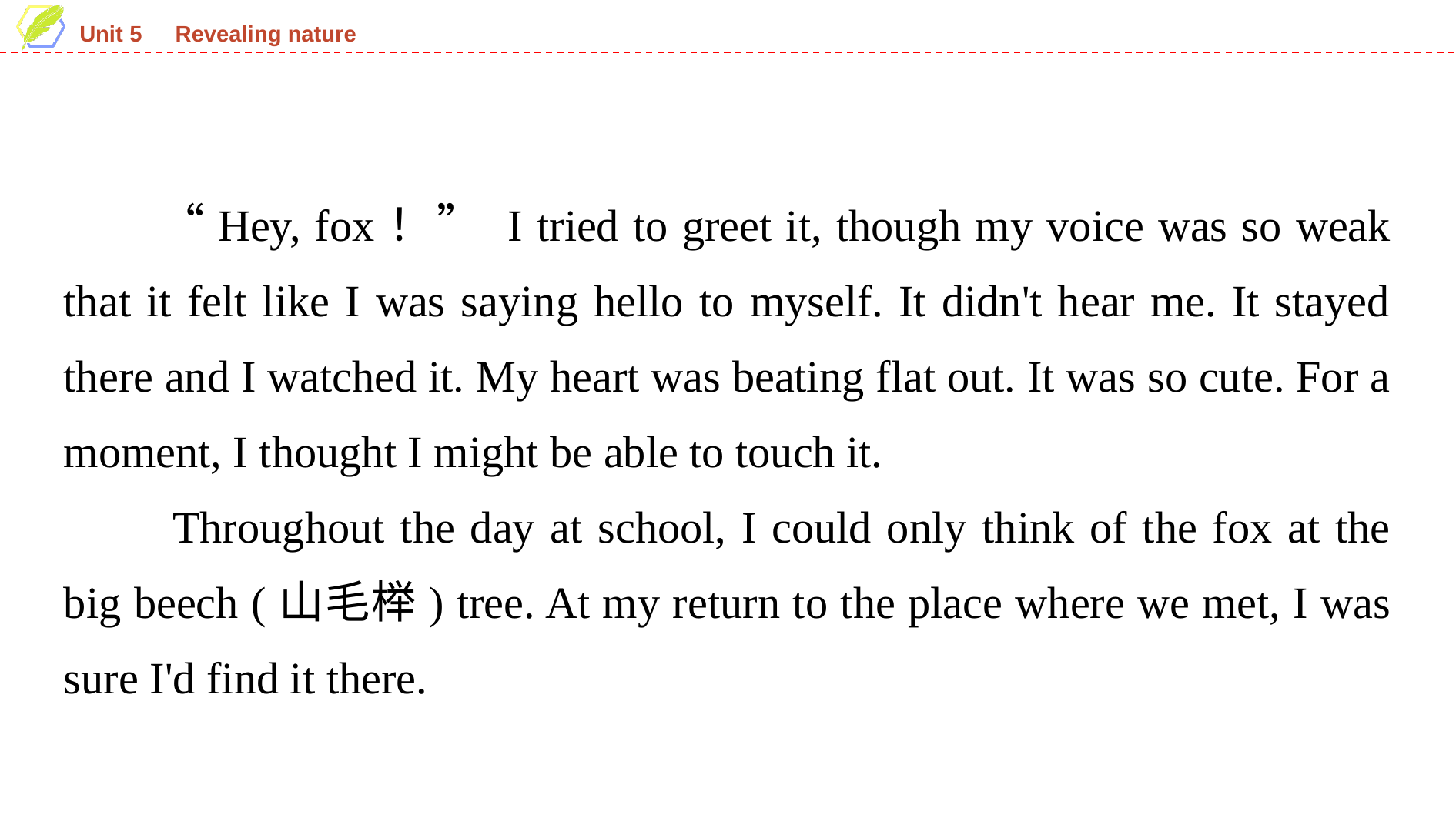

“Hey, fox！” I tried to greet it, though my voice was so weak that it felt like I was saying hello to myself. It didn't hear me. It stayed there and I watched it. My heart was beating flat out. It was so cute. For a moment, I thought I might be able to touch it.
　　Throughout the day at school, I could only think of the fox at the big beech (山毛榉) tree. At my return to the place where we met, I was sure I'd find it there.